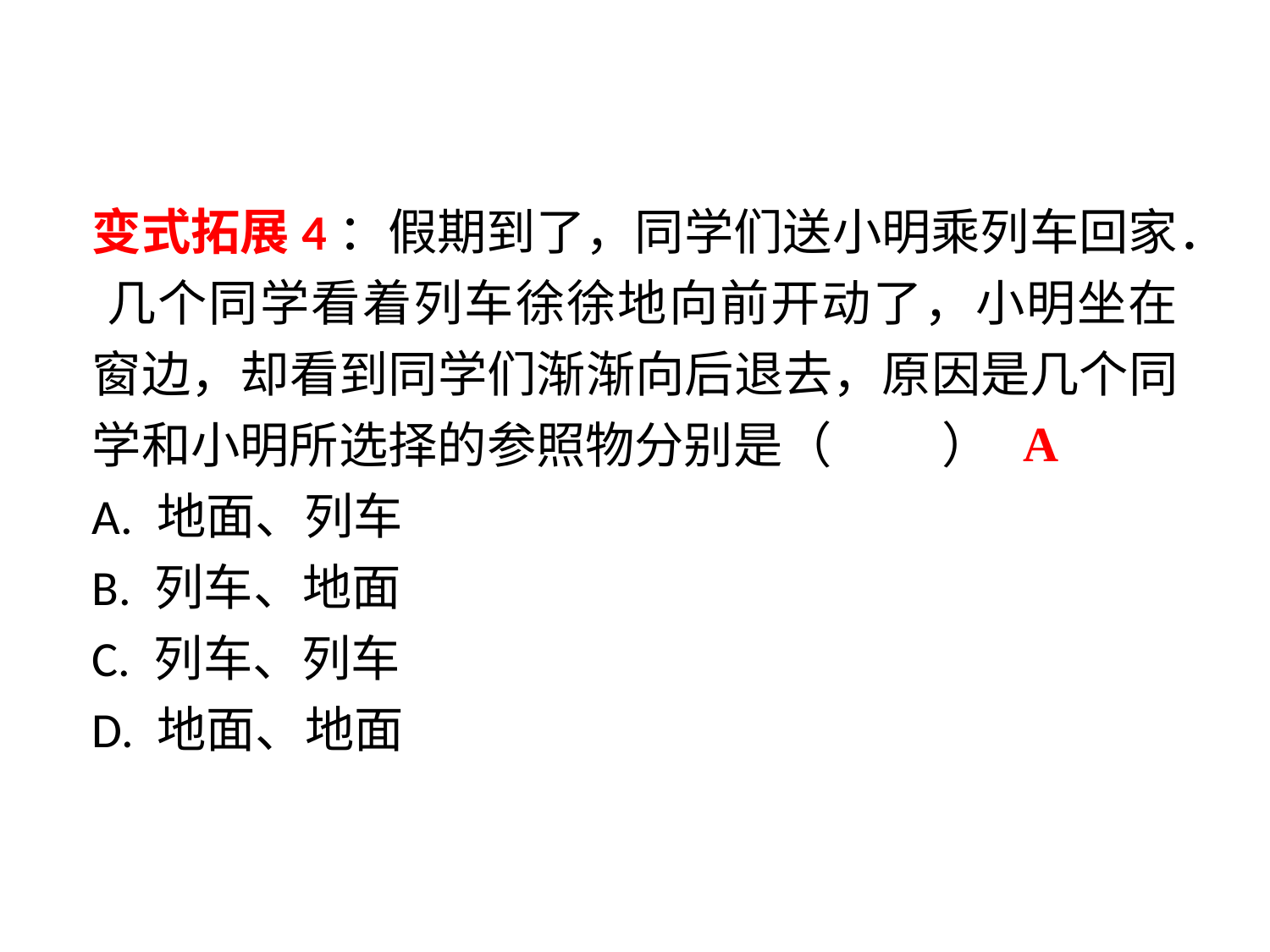

变式拓展4：假期到了，同学们送小明乘列车回家． 几个同学看着列车徐徐地向前开动了，小明坐在窗边，却看到同学们渐渐向后退去，原因是几个同学和小明所选择的参照物分别是（　 　）
A. 地面、列车
B. 列车、地面
C. 列车、列车
D. 地面、地面
A